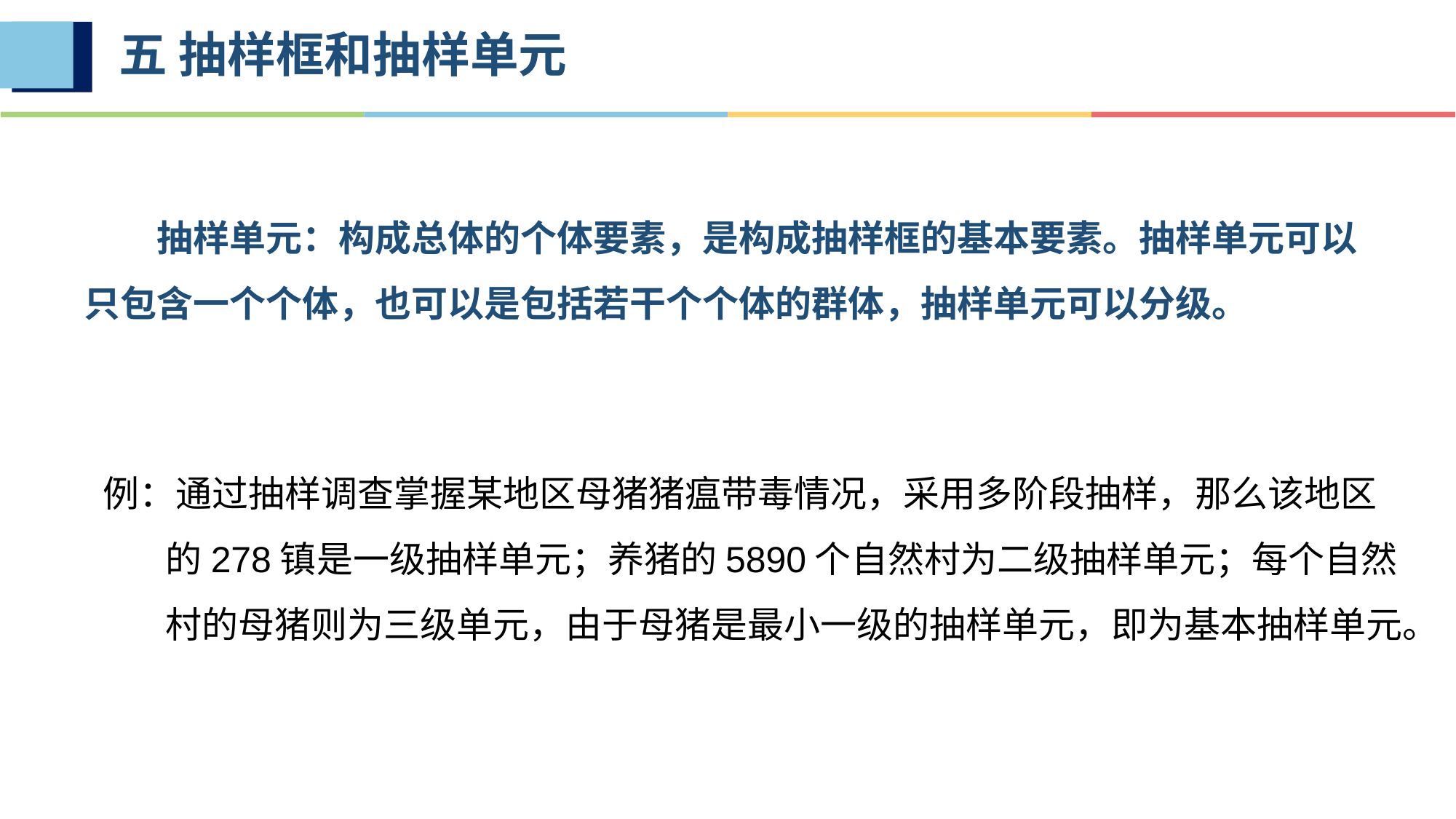

# 五 抽样框和抽样单元

抽样单元：构成总体的个体要素，是构成抽样框的基本要素。抽样单元可以只包含一个个体，也可以是包括若干个个体的群体，抽样单元可以分级。
例：通过抽样调查掌握某地区母猪猪瘟带毒情况，采用多阶段抽样，那么该地区的278镇是一级抽样单元；养猪的5890个自然村为二级抽样单元；每个自然村的母猪则为三级单元，由于母猪是最小一级的抽样单元，即为基本抽样单元。